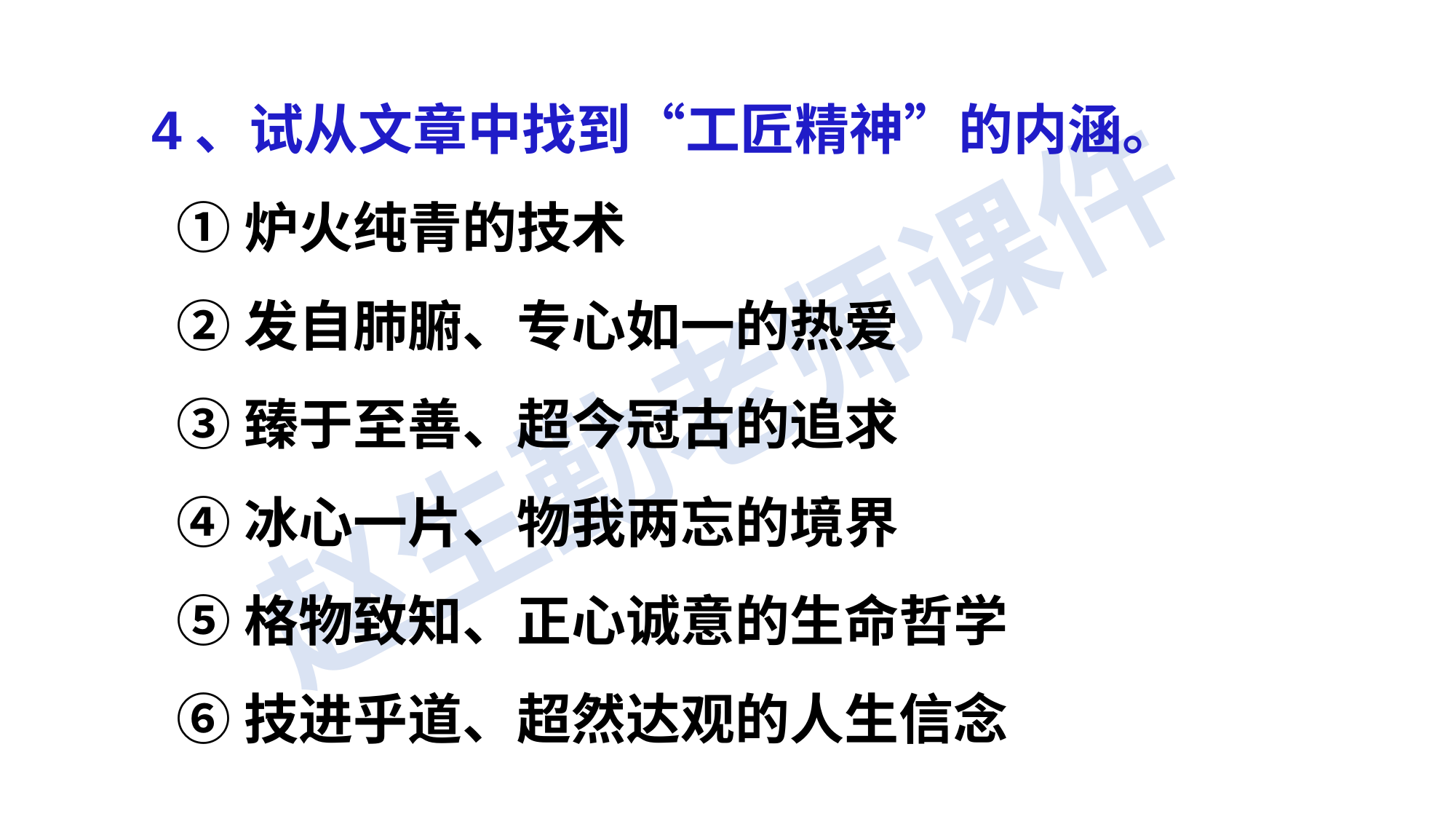

4、试从文章中找到“工匠精神”的内涵。
  ①炉火纯青的技术
  ②发自肺腑、专心如一的热爱
  ③臻于至善、超今冠古的追求
  ④冰心一片、物我两忘的境界
  ⑤格物致知、正心诚意的生命哲学
  ⑥技进乎道、超然达观的人生信念